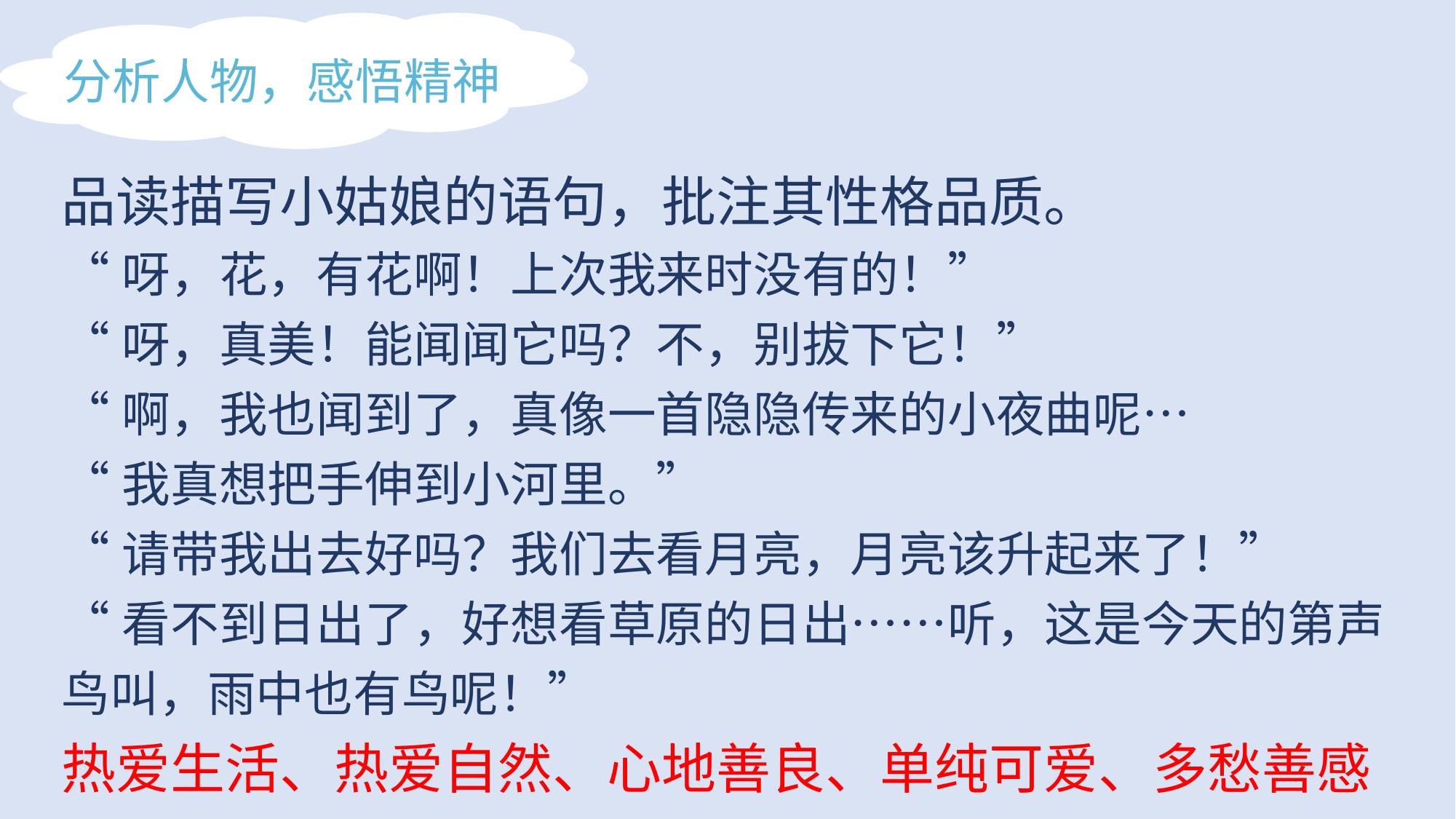

分析人物，感悟精神
品读描写小姑娘的语句，批注其性格品质。
“呀，花，有花啊！上次我来时没有的！”
“呀，真美！能闻闻它吗？不，别拔下它！”
“啊，我也闻到了，真像一首隐隐传来的小夜曲呢…
“我真想把手伸到小河里。”
“请带我出去好吗？我们去看月亮，月亮该升起来了！”
“看不到日出了，好想看草原的日出……听，这是今天的第声鸟叫，雨中也有鸟呢！”
热爱生活、热爱自然、心地善良、单纯可爱、多愁善感